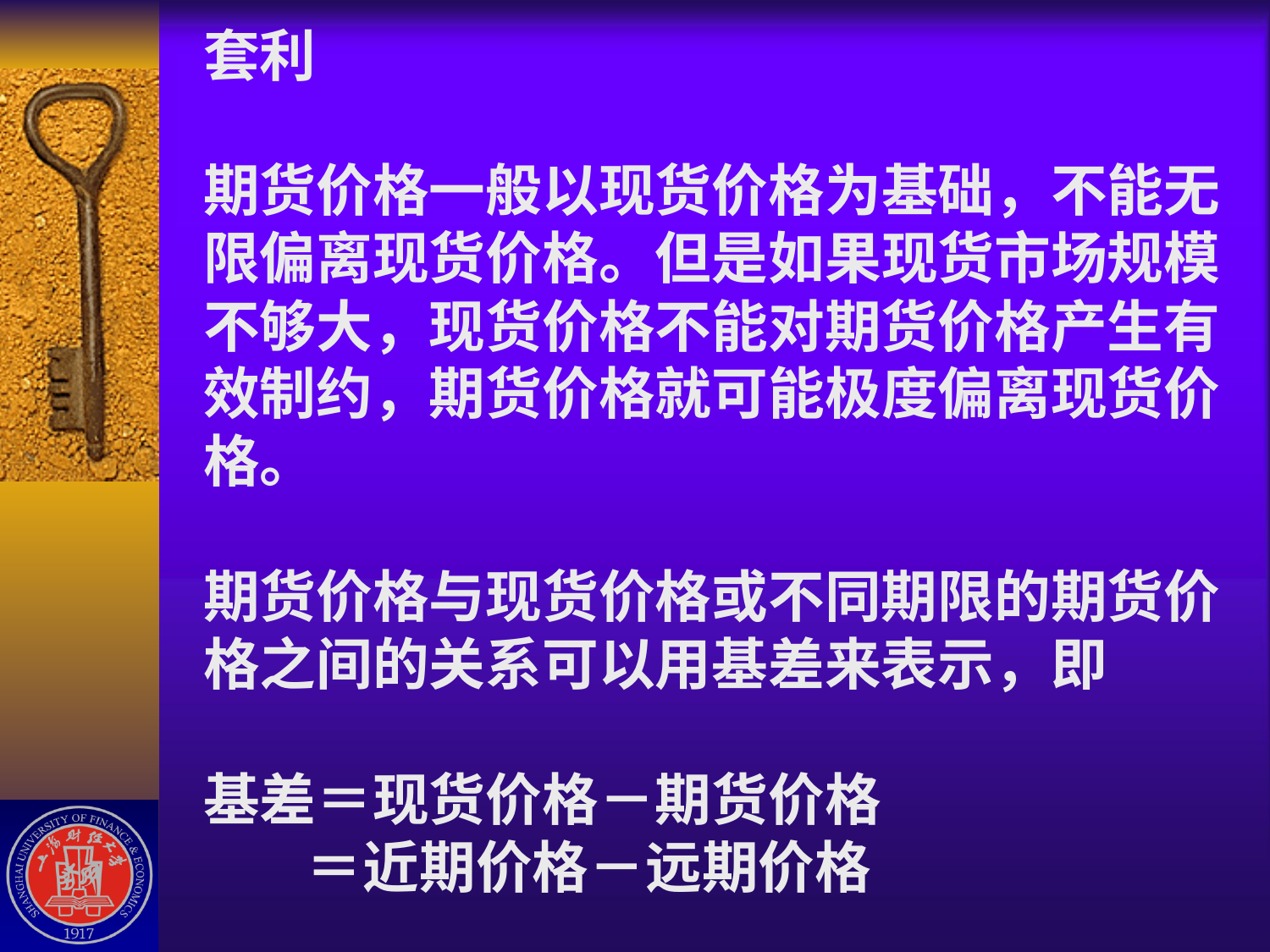

# 套利 期货价格一般以现货价格为基础，不能无限偏离现货价格。但是如果现货市场规模不够大，现货价格不能对期货价格产生有效制约，期货价格就可能极度偏离现货价格。 期货价格与现货价格或不同期限的期货价格之间的关系可以用基差来表示，即 基差＝现货价格－期货价格 ＝近期价格－远期价格